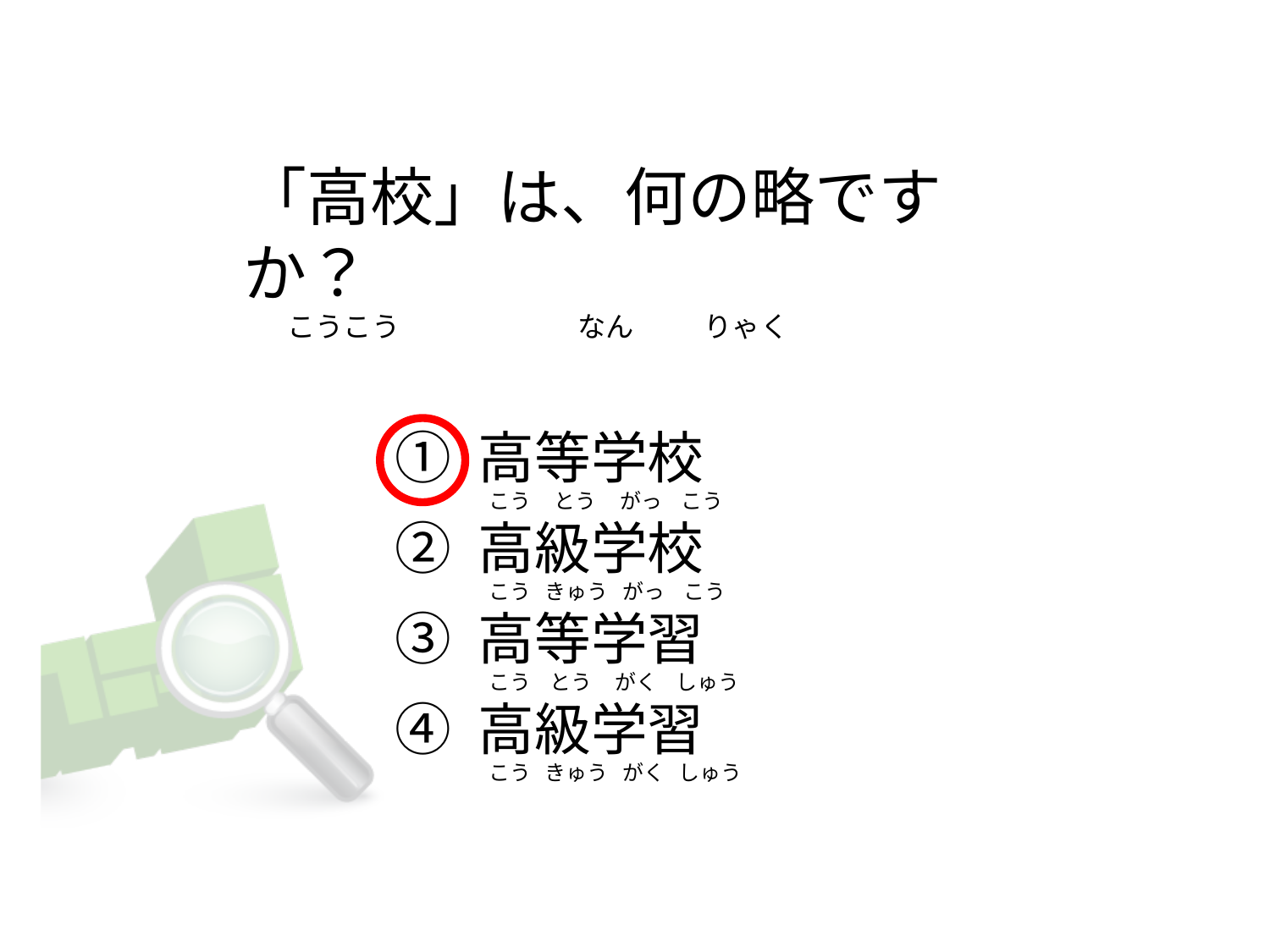

# 「高校」は、何の略ですか？        こうこう                            なん           りゃく
① 高等学校
② 高級学校
③ 高等学習
④ 高級学習

  こう     とう     がっ    こう
  こう   きゅう   がっ    こう
  こう    とう     がく    しゅう
  こう   きゅう   がく   しゅう